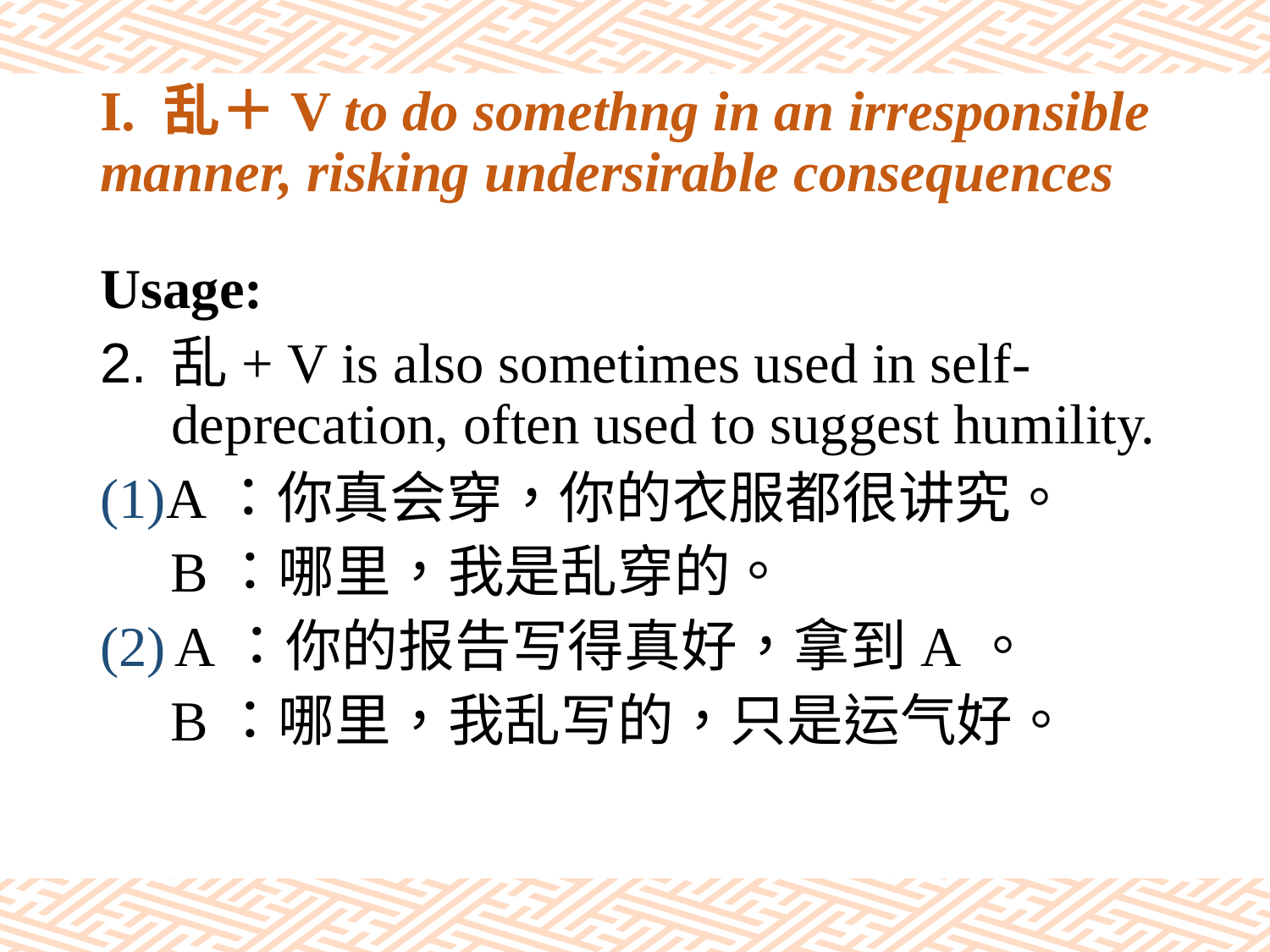

# I. 乱＋V to do somethng in an irresponsible manner, risking undersirable consequences
Usage:
乱+ V is also sometimes used in self-deprecation, often used to suggest humility.
(1)A：你真会穿，你的衣服都很讲究。
     B：哪里，我是乱穿的。
(2) A：你的报告写得真好，拿到A。
     B：哪里，我乱写的，只是运气好。